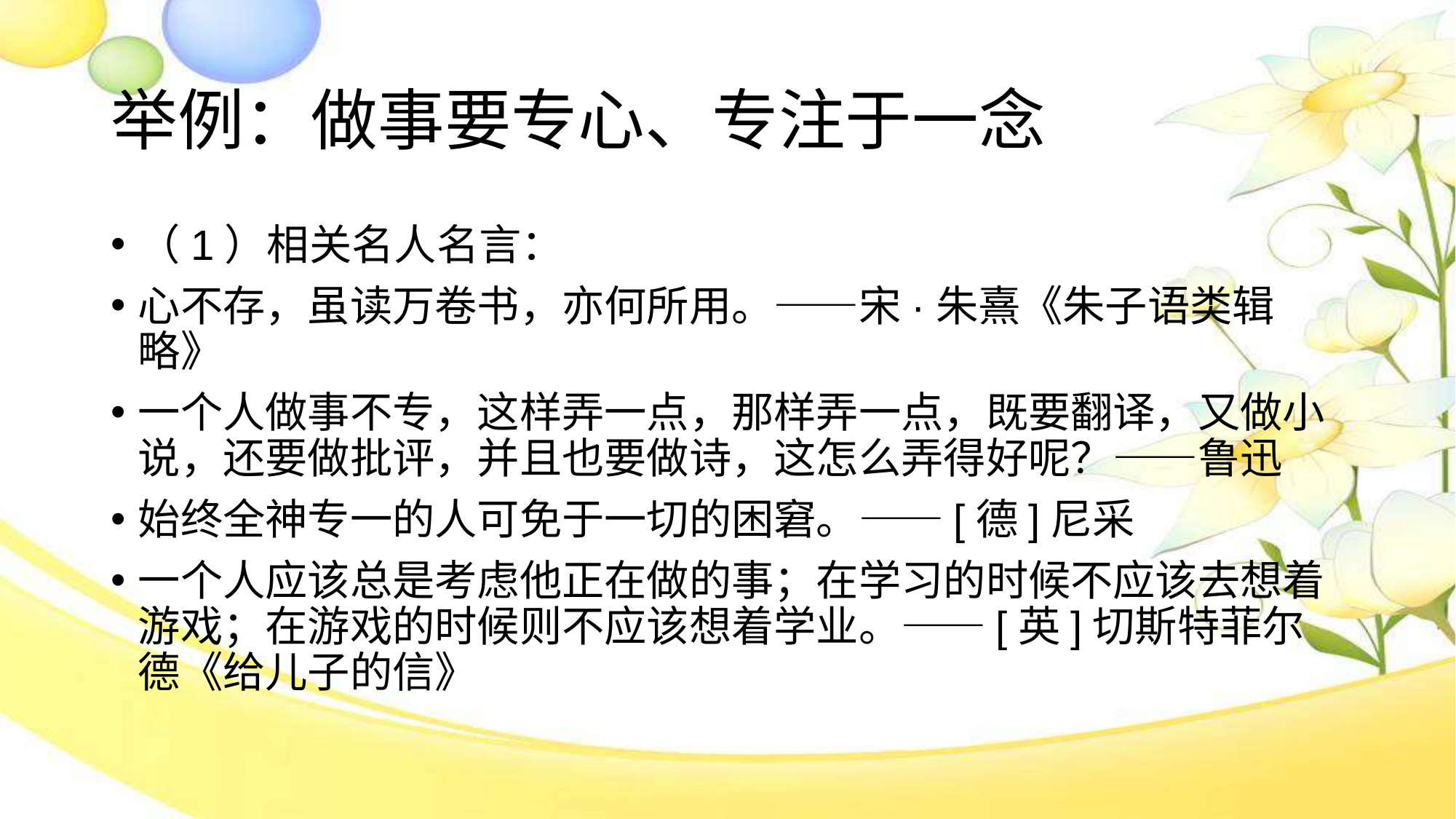

# 举例：做事要专心、专注于一念
（1）相关名人名言：
心不存，虽读万卷书，亦何所用。——宋·朱熹《朱子语类辑略》
一个人做事不专，这样弄一点，那样弄一点，既要翻译，又做小说，还要做批评，并且也要做诗，这怎么弄得好呢？——鲁迅
始终全神专一的人可免于一切的困窘。——[德]尼采
一个人应该总是考虑他正在做的事；在学习的时候不应该去想着游戏；在游戏的时候则不应该想着学业。——[英]切斯特菲尔德《给儿子的信》